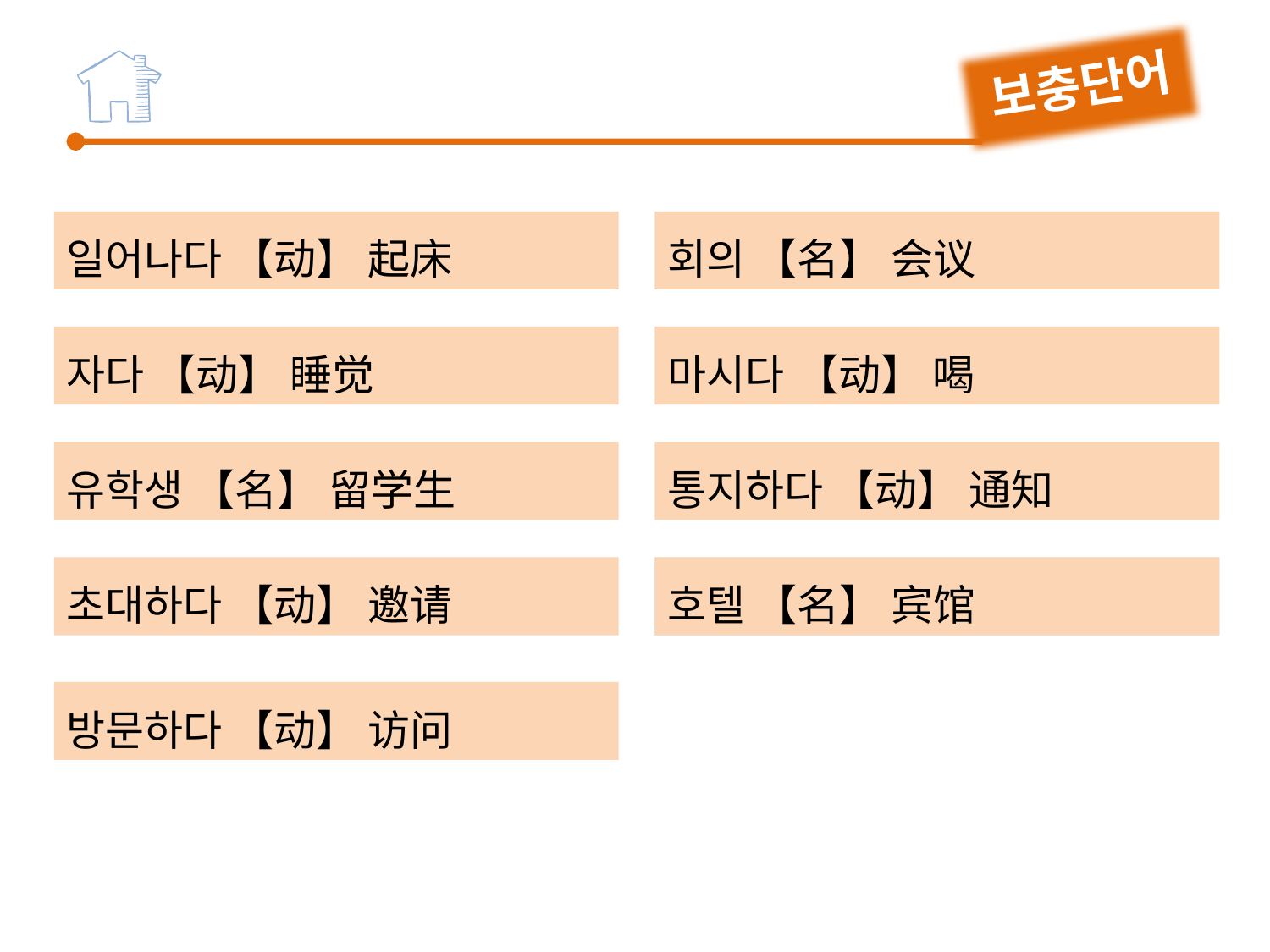

보충단어

일어나다 【动】 起床
회의 【名】 会议
자다 【动】 睡觉
마시다 【动】 喝
유학생 【名】 留学生
통지하다 【动】 通知
초대하다 【动】 邀请
호텔 【名】 宾馆
호텔 【名】 宾馆
방문하다 【动】 访问